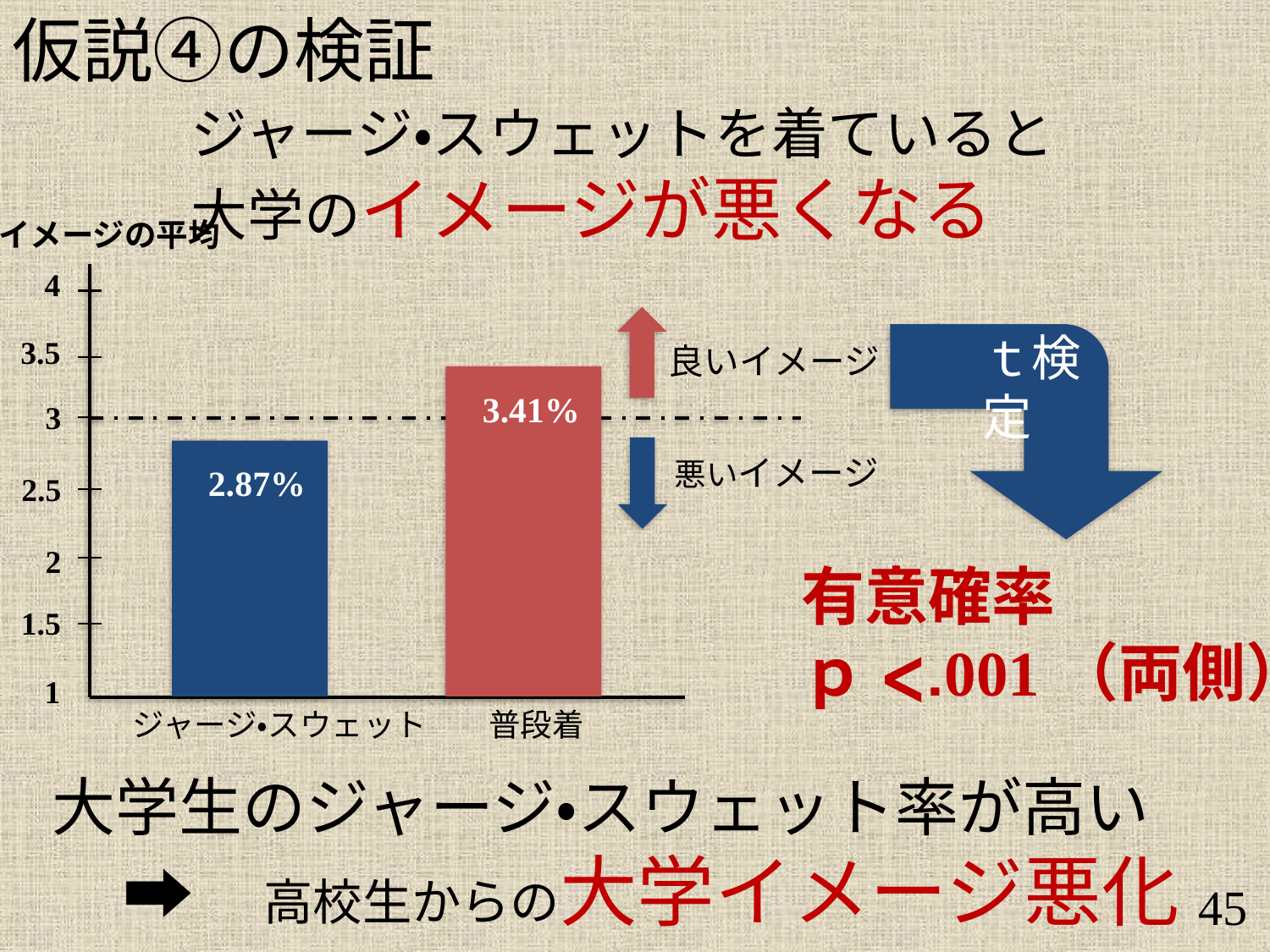

仮説④の検証
ジャージ・スウェットを着ていると
大学のイメージが悪くなる
イメージの平均
4

ｔ検定

3.5
良いイメージ

3.41%
3

悪いイメージ
2.87%
2.5
2
有意確率
ｐ<.001（両側）
1.5
1
ジャージ・スウェット
普段着
大学生のジャージ・スウェット率が高い
　➡　高校生からの大学イメージ悪化
45